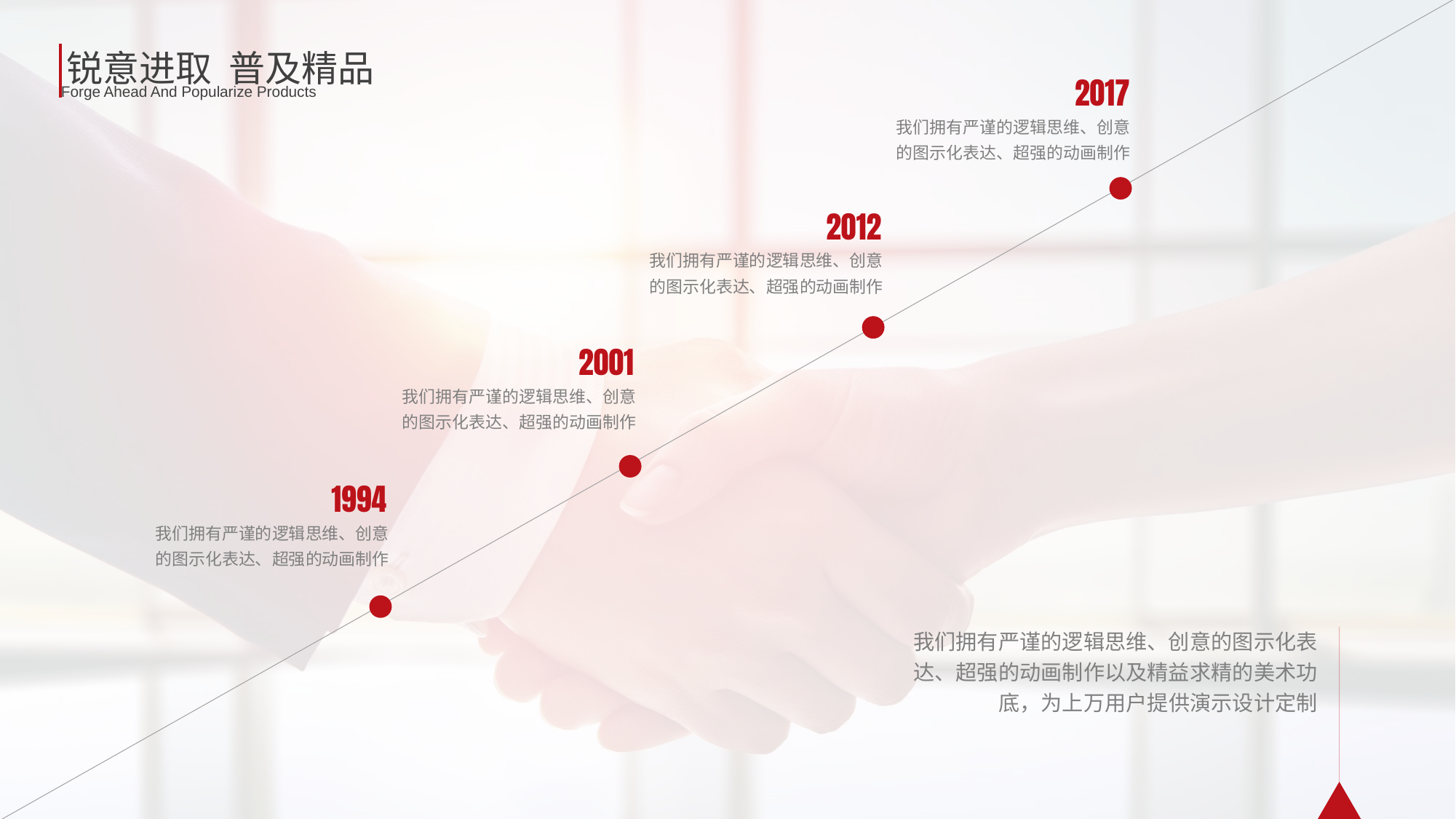

锐意进取  普及精品
2017
我们拥有严谨的逻辑思维、创意的图示化表达、超强的动画制作

Forge Ahead And Popularize Products
2012
我们拥有严谨的逻辑思维、创意的图示化表达、超强的动画制作

2001
我们拥有严谨的逻辑思维、创意的图示化表达、超强的动画制作

1994
我们拥有严谨的逻辑思维、创意的图示化表达、超强的动画制作

我们拥有严谨的逻辑思维、创意的图示化表达、超强的动画制作以及精益求精的美术功底，为上万用户提供演示设计定制